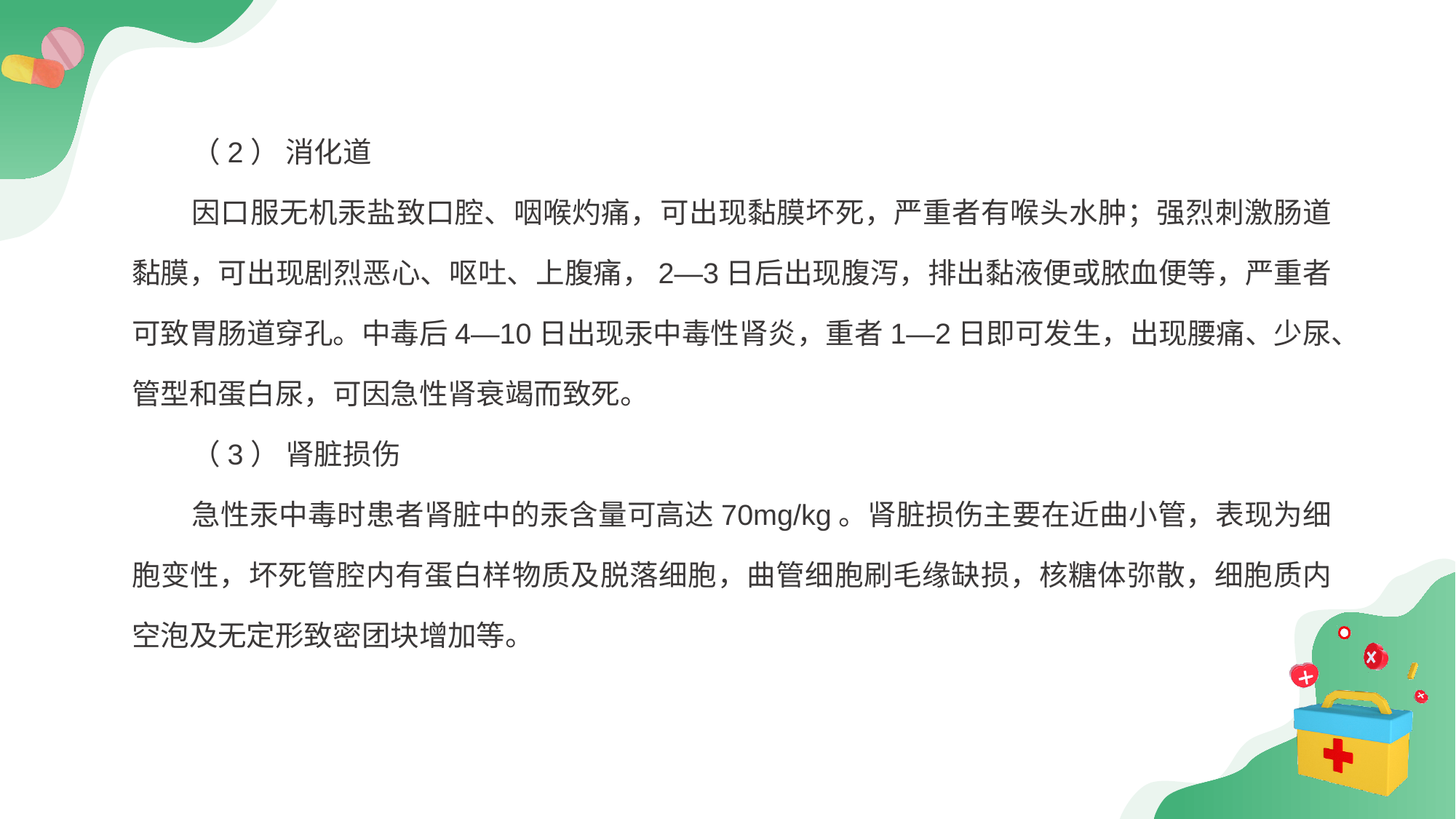

（2） 消化道
因口服无机汞盐致口腔、咽喉灼痛，可出现黏膜坏死，严重者有喉头水肿；强烈刺激肠道黏膜，可出现剧烈恶心、呕吐、上腹痛，2—3日后出现腹泻，排出黏液便或脓血便等，严重者可致胃肠道穿孔。中毒后4—10日出现汞中毒性肾炎，重者1—2日即可发生，出现腰痛、少尿、管型和蛋白尿，可因急性肾衰竭而致死。
（3） 肾脏损伤
急性汞中毒时患者肾脏中的汞含量可高达70mg/kg。肾脏损伤主要在近曲小管，表现为细胞变性，坏死管腔内有蛋白样物质及脱落细胞，曲管细胞刷毛缘缺损，核糖体弥散，细胞质内空泡及无定形致密团块增加等。